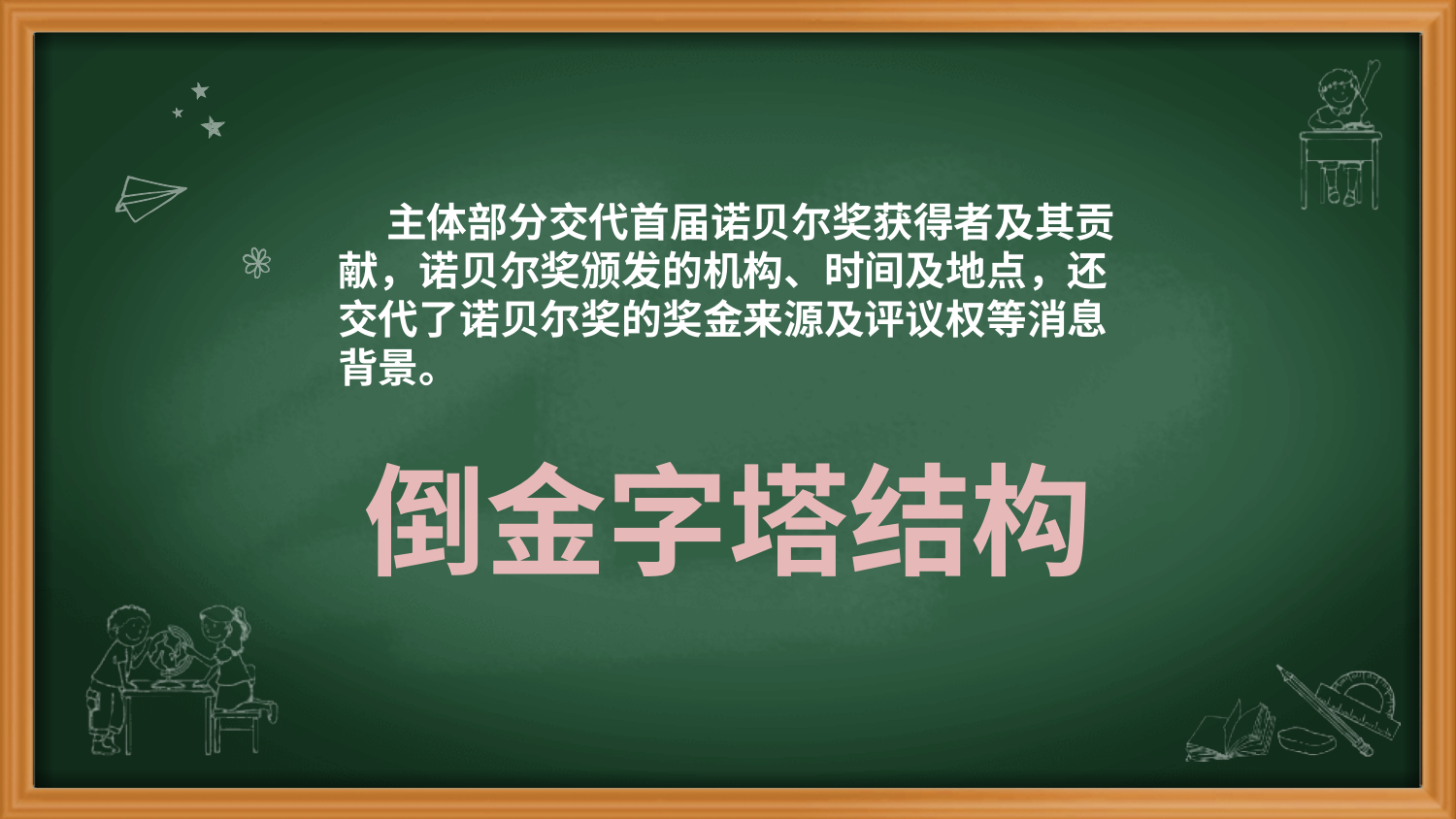

主体部分交代首届诺贝尔奖获得者及其贡献，诺贝尔奖颁发的机构、时间及地点，还交代了诺贝尔奖的奖金来源及评议权等消息背景。

倒金字塔结构